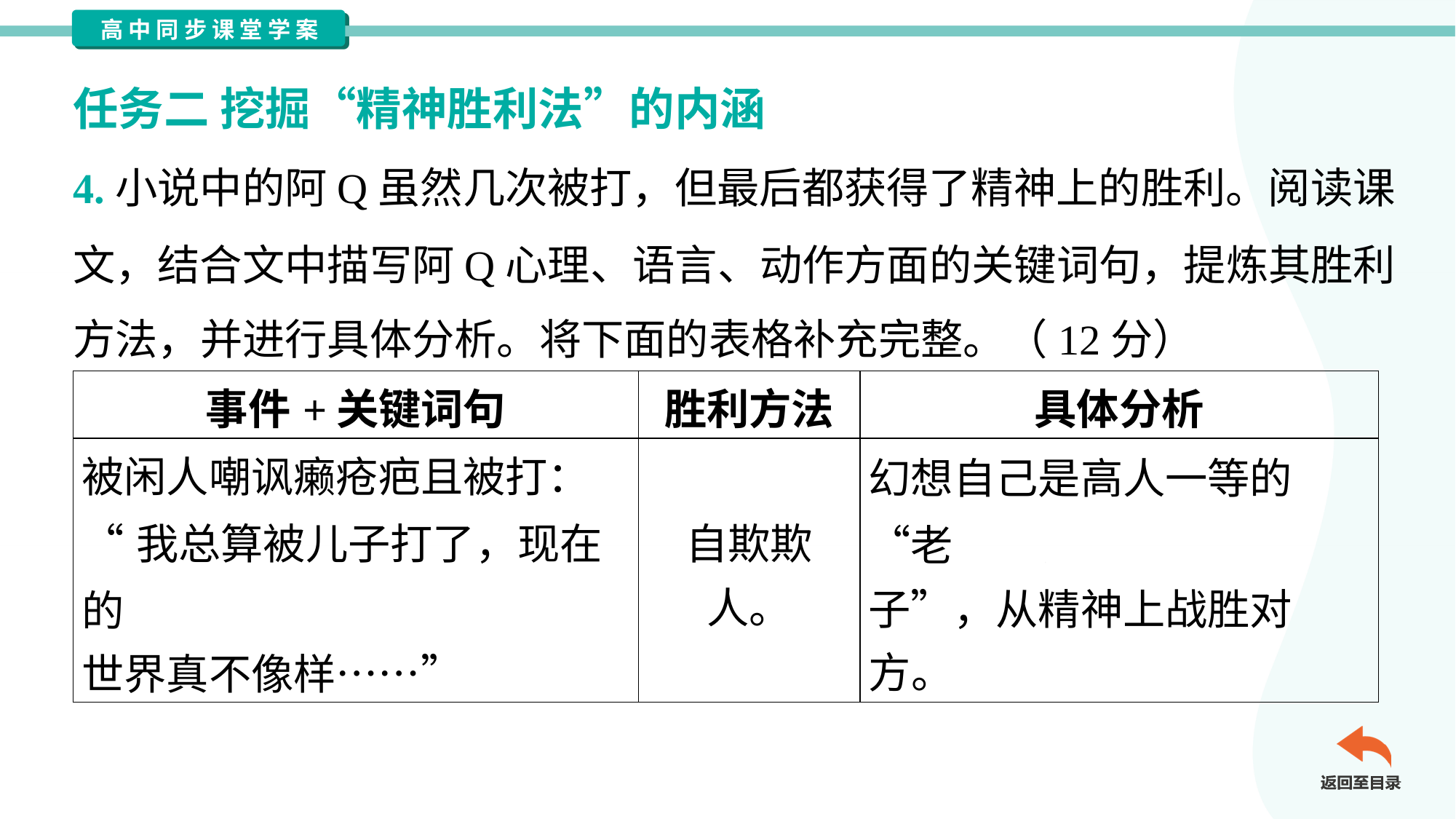

任务二 挖掘“精神胜利法”的内涵
4.小说中的阿Q虽然几次被打，但最后都获得了精神上的胜利。阅读课
文，结合文中描写阿Q心理、语言、动作方面的关键词句，提炼其胜利
方法，并进行具体分析。将下面的表格补充完整。（12分）
| 事件+关键词句 | 胜利方法 | 具体分析 |
| --- | --- | --- |
| 被闲人嘲讽癞疮疤且被打： “我总算被儿子打了，现在的 世界真不像样……” | 自欺欺 人。 | 幻想自己是高人一等的“老 子”，从精神上战胜对方。 |